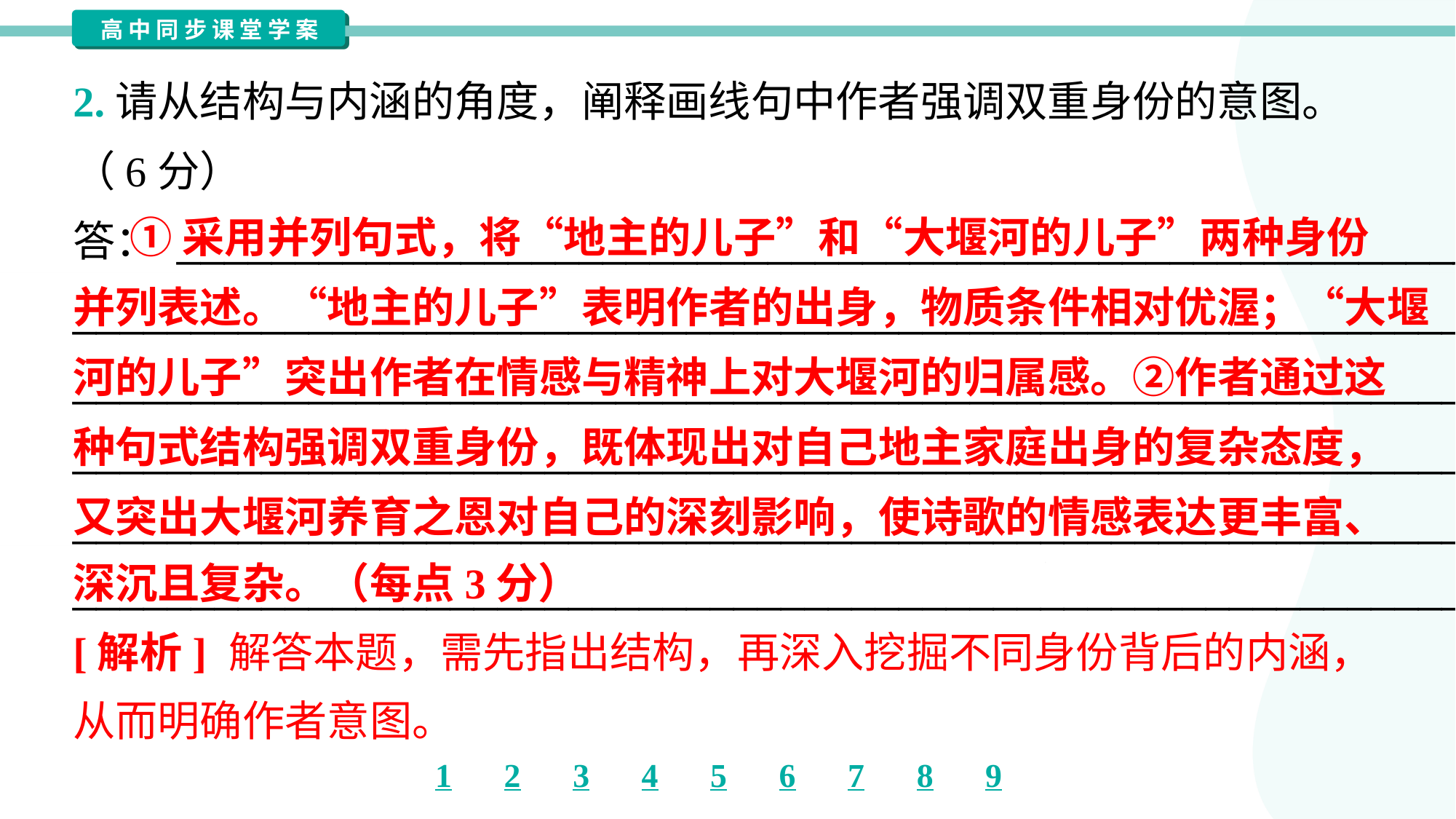

2.请从结构与内涵的角度，阐释画线句中作者强调双重身份的意图。
（6分）
答： ________________________________________________________
_____________________________________________________________
_____________________________________________________________
_____________________________________________________________
_____________________________________________________________
_____________________________________________________________
      ①采用并列句式，将“地主的儿子”和“大堰河的儿子”两种身份
并列表述。“地主的儿子”表明作者的出身，物质条件相对优渥；“大堰
河的儿子”突出作者在情感与精神上对大堰河的归属感。②作者通过这
种句式结构强调双重身份，既体现出对自己地主家庭出身的复杂态度，
又突出大堰河养育之恩对自己的深刻影响，使诗歌的情感表达更丰富、
深沉且复杂。（每点3分）
[解析] 解答本题，需先指出结构，再深入挖掘不同身份背后的内涵，
从而明确作者意图。